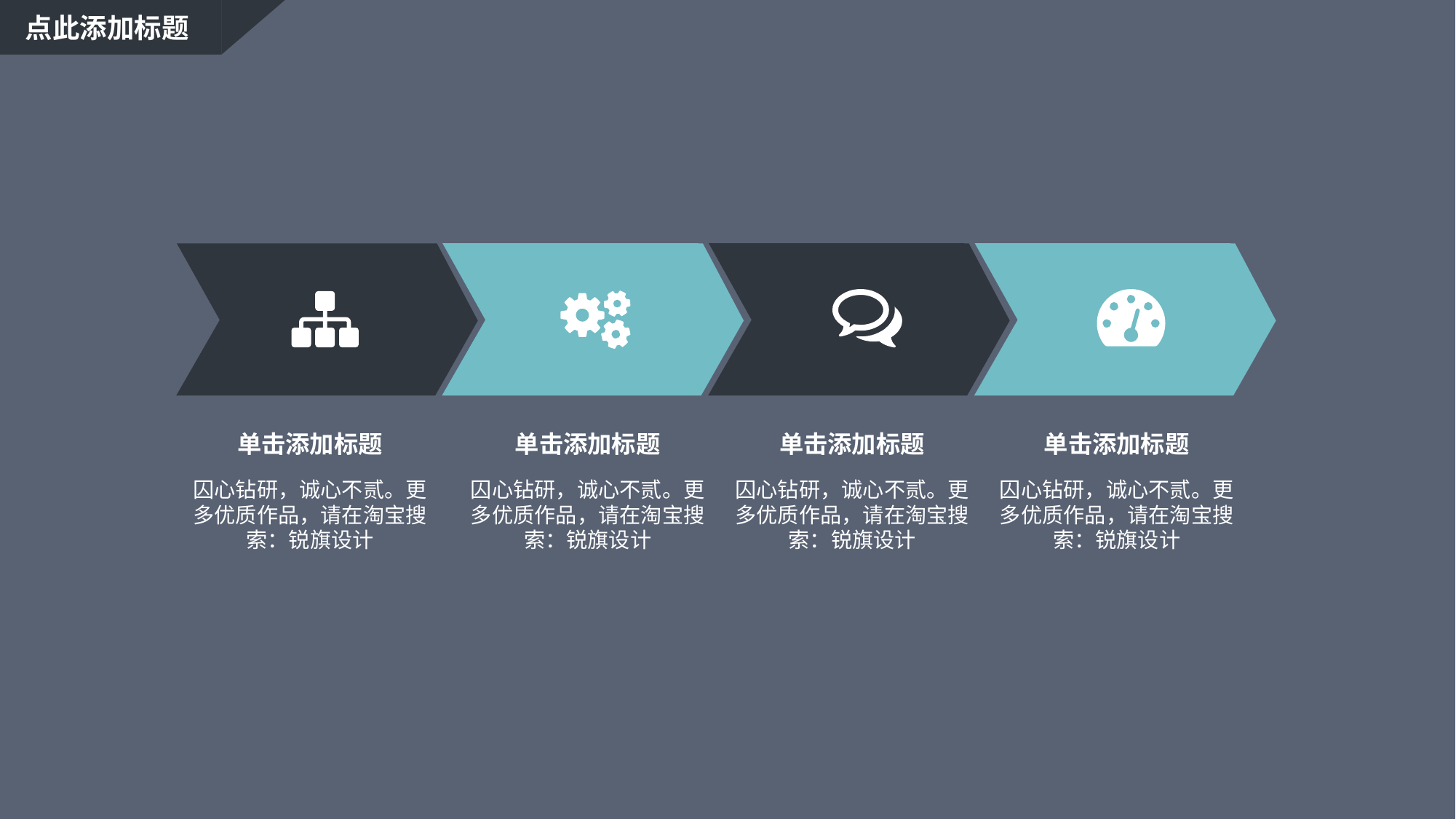

点此添加标题

单击添加标题
单击添加标题
单击添加标题
单击添加标题
囚心钻研，诚心不贰。更多优质作品，请在淘宝搜索：锐旗设计
囚心钻研，诚心不贰。更多优质作品，请在淘宝搜索：锐旗设计
囚心钻研，诚心不贰。更多优质作品，请在淘宝搜索：锐旗设计
囚心钻研，诚心不贰。更多优质作品，请在淘宝搜索：锐旗设计